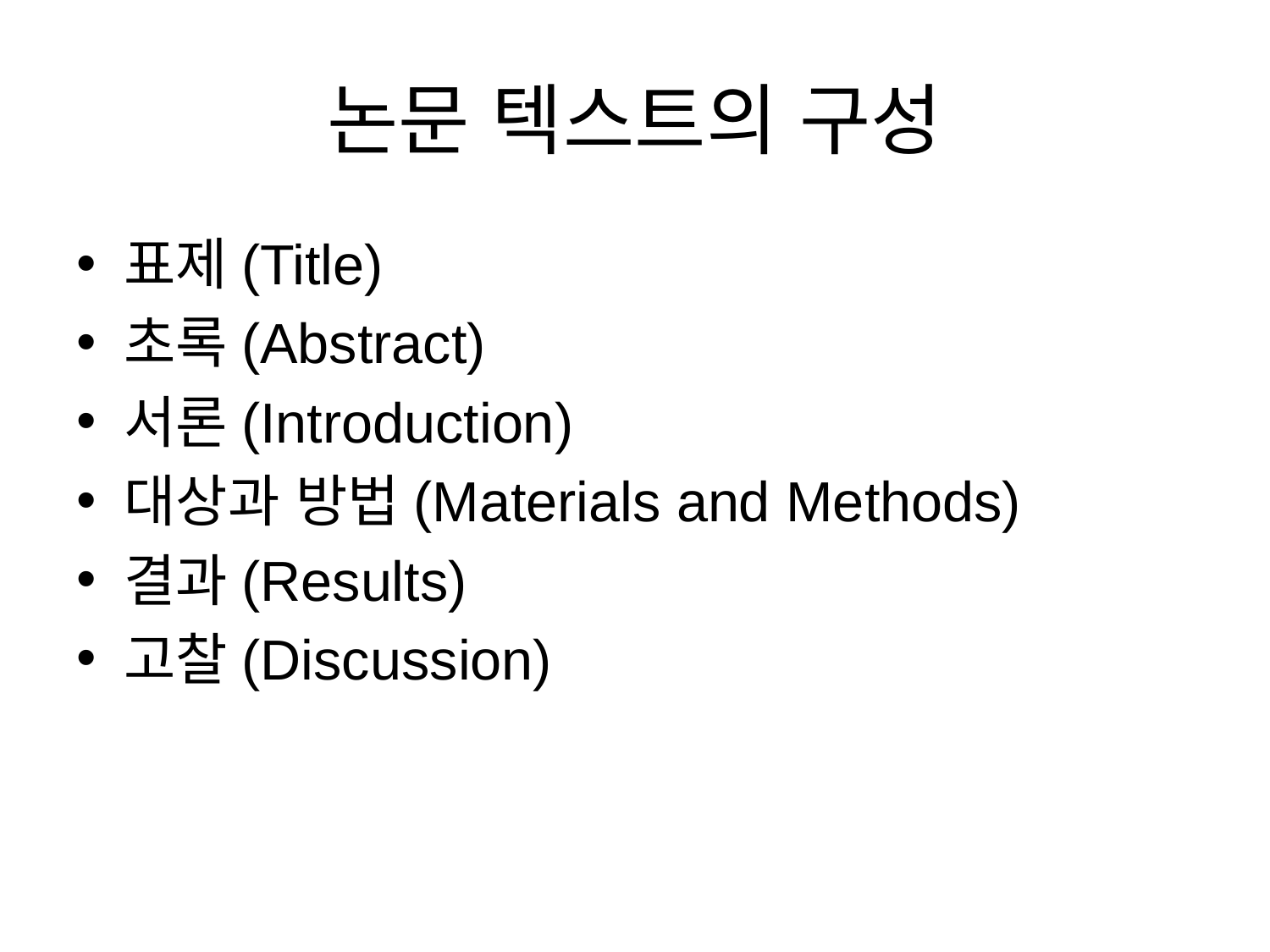

# 논문 텍스트의 구성
표제(Title)
초록(Abstract)
서론(Introduction)
대상과 방법(Materials and Methods)
결과(Results)
고찰(Discussion)